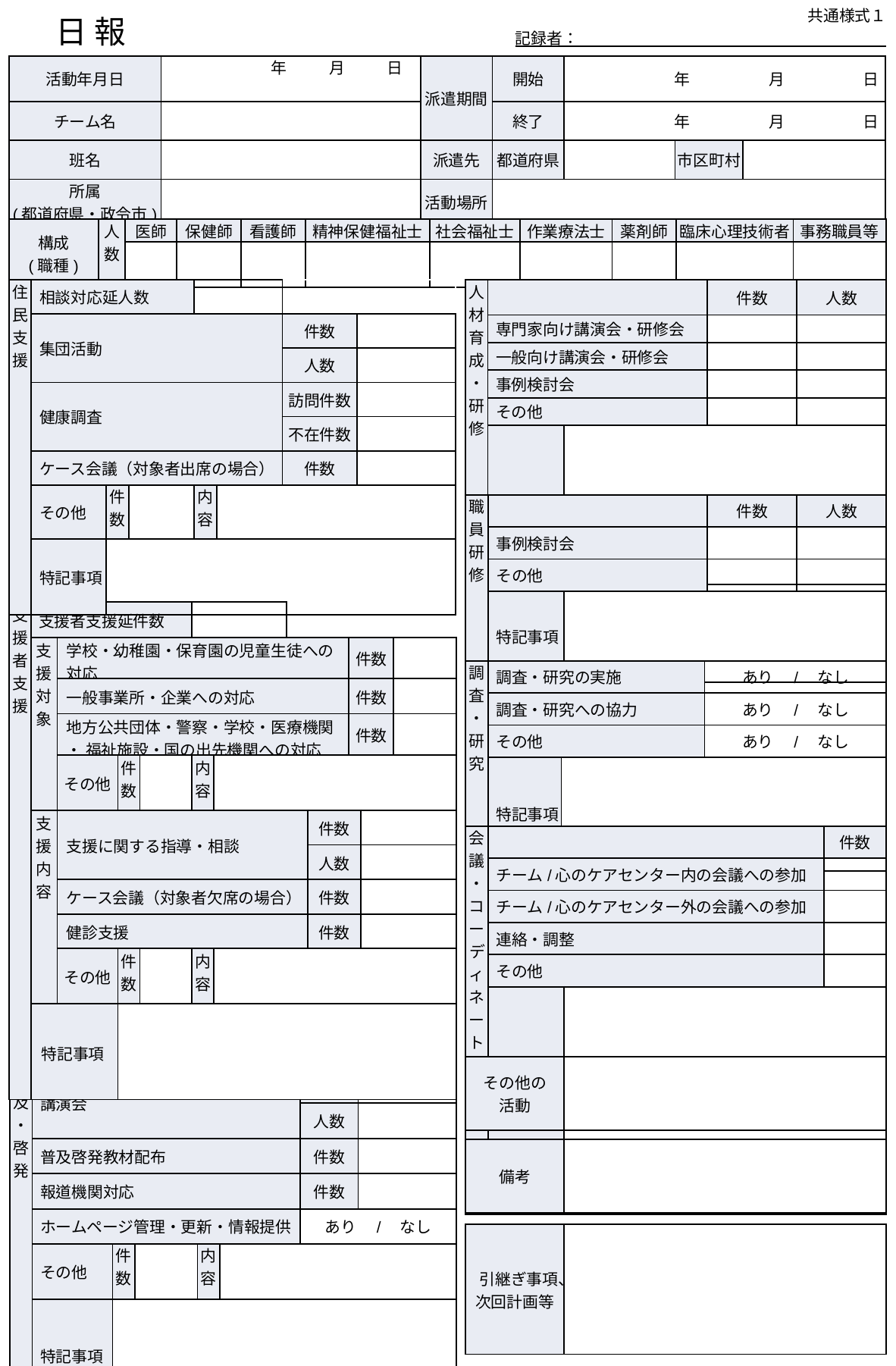

| 共通様式１ 記録者： |
| --- |
日 報
| 活動年月日 | 年 　　月 　 　日 | 派遣期間 | 開始 | 年　　　　　月　　　　　日 |  |  |
| --- | --- | --- | --- | --- | --- | --- |
| チーム名 |  |  | 終了 | 年　　　　　月　　　　　日 |  |  |
| 班名 |  | 派遣先 | 都道府県 |  | 市区町村 |  |
| 所属 (都道府県・政令市) |  | 活動場所 |  |  |  |  |
| 構成 (職種) | 人数 | 医師 | 保健師 | 看護師 | 精神保健福祉士 | 社会福祉士 | 作業療法士 | 薬剤師 | 臨床心理技術者 | 事務職員等 |
| --- | --- | --- | --- | --- | --- | --- | --- | --- | --- | --- |
|  |  |  |  |  |  |  |  |  |  |  |
| 住民支援 | 相談対応延人数 |  |  |  |  |  |  |
| --- | --- | --- | --- | --- | --- | --- | --- |
|  | 集団活動 |  |  |  |  | 件数 |  |
|  |  |  |  |  |  | 人数 |  |
|  | 健康調査 |  |  |  |  | 訪問件数 |  |
|  |  |  |  |  |  | 不在件数 |  |
|  | ケース会議（対象者出席の場合） |  |  |  |  | 件数 |  |
|  | その他 | 件数 |  | 内容 |  |  |  |
|  | 特記事項 |  |  |  |  |  |  |
| 人材育成・研修 |  |  | 件数 | 人数 |
| --- | --- | --- | --- | --- |
|  | 専門家向け講演会・研修会 |  |  |  |
|  | 一般向け講演会・研修会 |  |  |  |
|  | 事例検討会 |  |  |  |
|  | その他 |  |  |  |
|  | 特記事項 |  |  |  |
| 職員研修 |  |  | 件数 | 人数 |
| --- | --- | --- | --- | --- |
|  | 事例検討会 |  |  |  |
|  | その他 |  |  |  |
|  | 特記事項 |  |  |  |
| 支援者支援 | 支援者支援延件数 |  |  |  |  |  |  |  |  |  |  |
| --- | --- | --- | --- | --- | --- | --- | --- | --- | --- | --- | --- |
|  | 支援対象 | 学校・幼稚園・保育園の児童生徒への 対応 |  |  |  |  |  |  | 件数 |  |  |
|  |  | 一般事業所・企業への対応 |  |  |  |  |  |  | 件数 |  |  |
|  |  | 地方公共団体・警察・学校・医療機関 ・ 福祉施設・国の出先機関への対応 |  |  |  |  |  |  | 件数 |  |  |
|  |  | その他 | 件数 |  | 内容 |  |  |  |  |  |  |
|  | 支援内容 | 支援に関する指導・相談 |  |  |  |  |  | 件数 |  |  |  |
|  |  |  |  |  |  |  |  | 人数 |  |  |  |
|  |  | ケース会議（対象者欠席の場合） |  |  |  |  |  | 件数 |  |  |  |
|  |  | 健診支援 |  |  |  |  |  | 件数 |  |  |  |
|  |  | その他 | 件数 |  | 内容 |  |  |  |  |  |  |
|  | 特記事項 |  |  |  |  |  |  |  |  |  |  |
| 調査・研究 | 調査・研究の実施 |  | あり　/　なし |
| --- | --- | --- | --- |
|  | 調査・研究への協力 |  | あり　/　なし |
|  | その他 |  | あり　/　なし |
|  | 特記事項 |  |  |
| 会議・コーディネート |  |  | 件数 |
| --- | --- | --- | --- |
|  | チーム/心のケアセンター内の会議への参加 |  |  |
|  | チーム/心のケアセンター外の会議への参加 |  |  |
|  | 連絡・調整 |  |  |
|  | その他 |  |  |
|  | 特記事項 |  |  |
| その他の 活動 |  |
| --- | --- |
| 普及・啓発 | 講演会 |  |  |  |  | 件数 |  |
| --- | --- | --- | --- | --- | --- | --- | --- |
|  |  |  |  |  |  | 人数 |  |
|  | 普及啓発教材配布 |  |  |  |  | 件数 |  |
|  | 報道機関対応 |  |  |  |  | 件数 |  |
|  | ホームページ管理・更新・情報提供 |  |  |  |  | あり　/　なし |  |
|  | その他 | 件数 |  | 内容 |  |  |  |
|  | 特記事項 |  |  |  |  |  |  |
| 備考 |  |
| --- | --- |
| 引継ぎ事項、 次回計画等 |  |
| --- | --- |